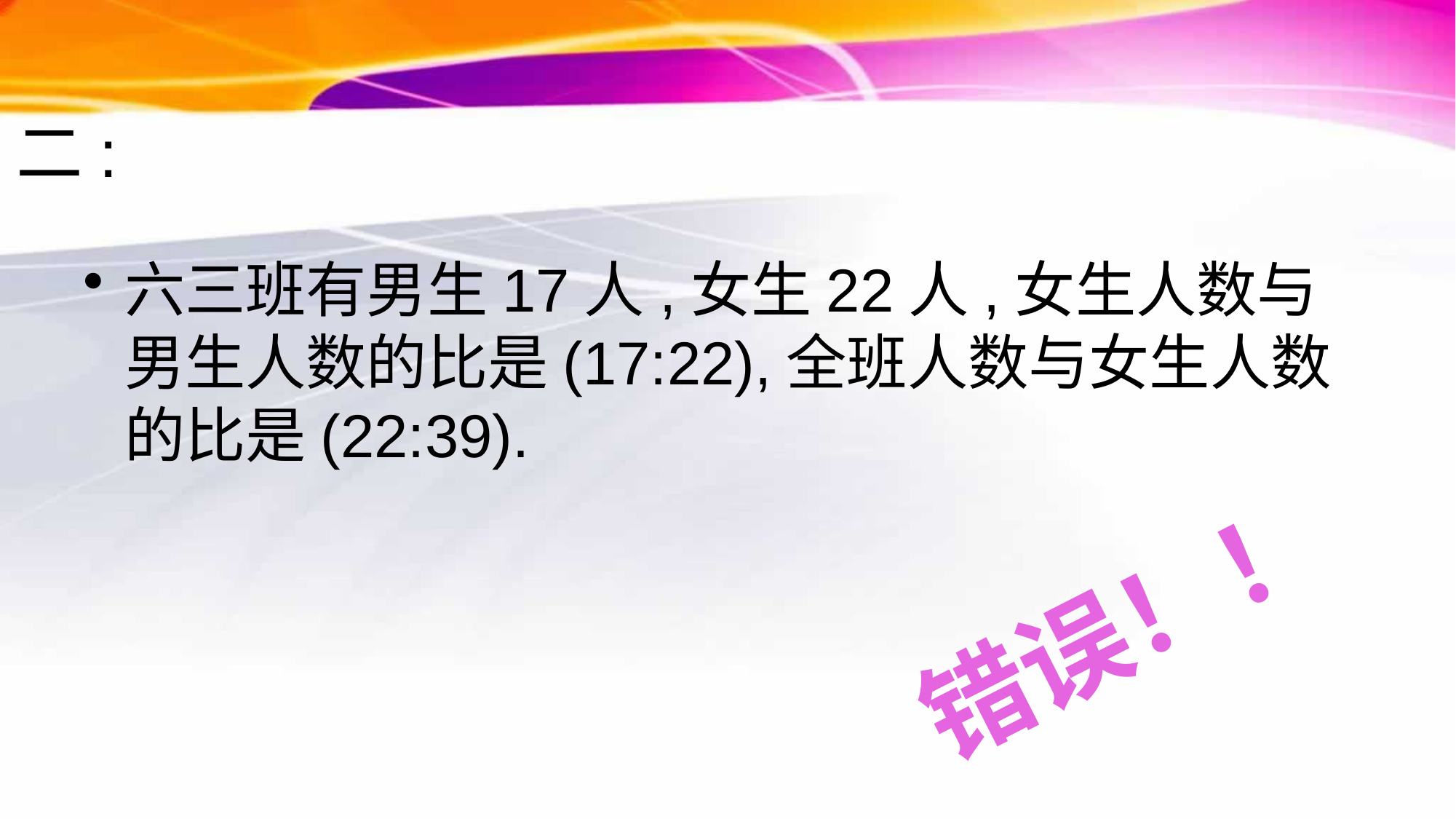

# 二:
六三班有男生17人,女生22人,女生人数与男生人数的比是(17:22),全班人数与女生人数的比是(22:39).
错误！！